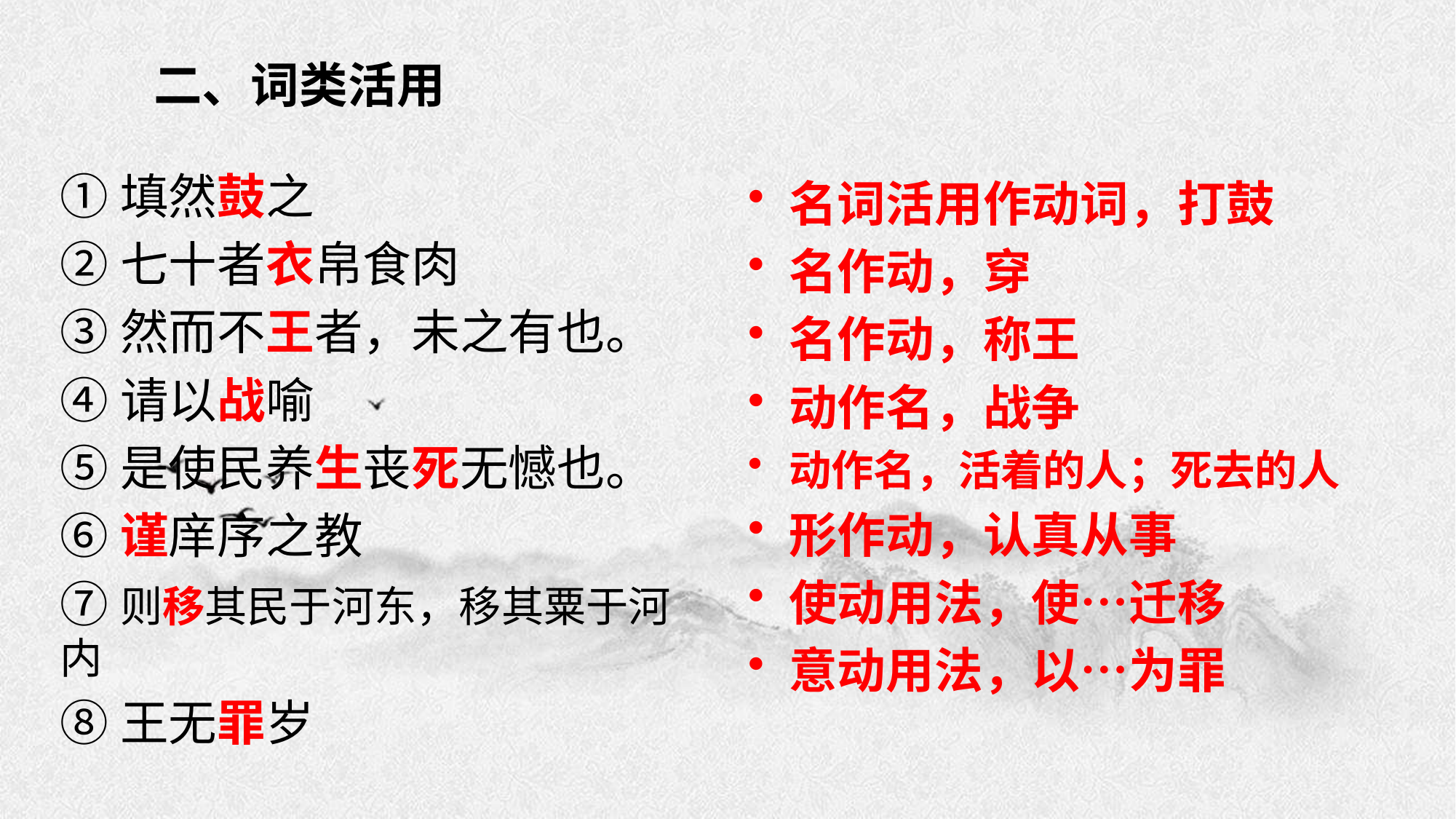

# 二、词类活用
①填然鼓之
②七十者衣帛食肉
③然而不王者，未之有也。
④请以战喻
⑤是使民养生丧死无憾也。
⑥谨庠序之教
⑦则移其民于河东，移其粟于河内
⑧王无罪岁
名词活用作动词，打鼓
名作动，穿
名作动，称王
动作名，战争
动作名，活着的人；死去的人
形作动，认真从事
使动用法，使…迁移
意动用法，以…为罪